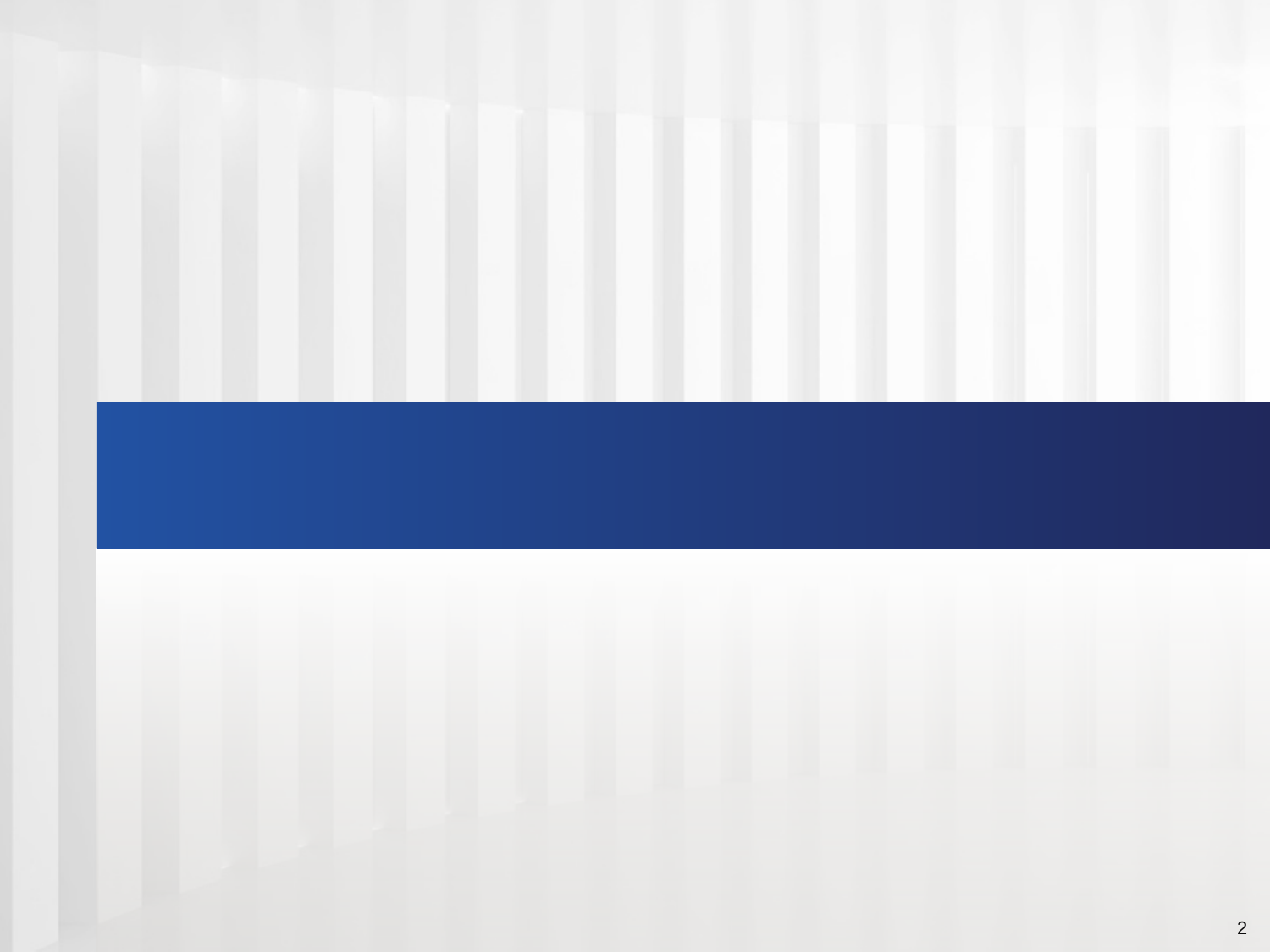

# [개정 특허법 중 증거조사 관련 이슈]